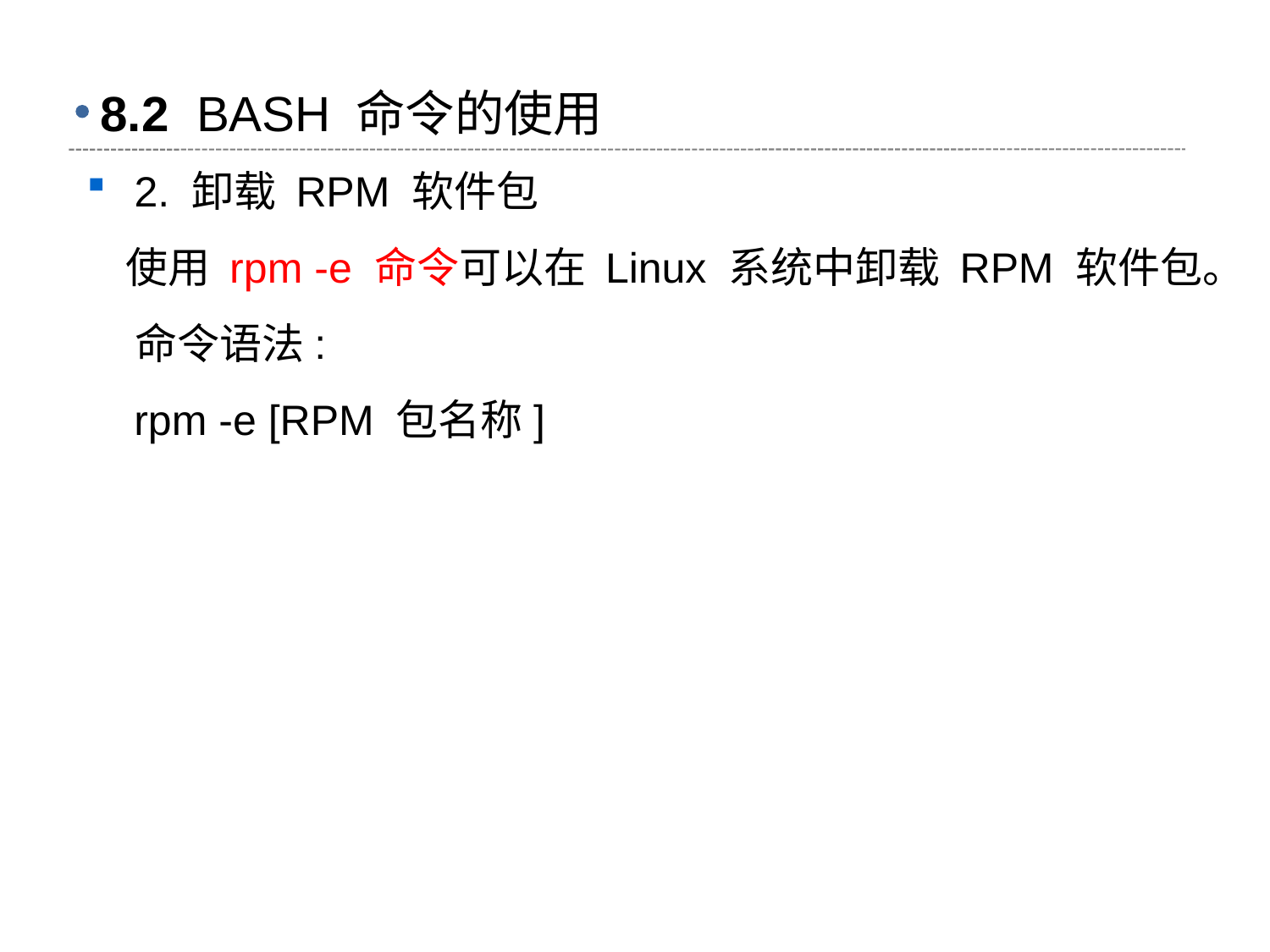

# 8.2  BASH 命令的使用

2. 卸载 RPM 软件包
   使用 rpm -e 命令可以在 Linux 系统中卸载 RPM 软件包。
    命令语法:
    rpm -e [RPM 包名称]